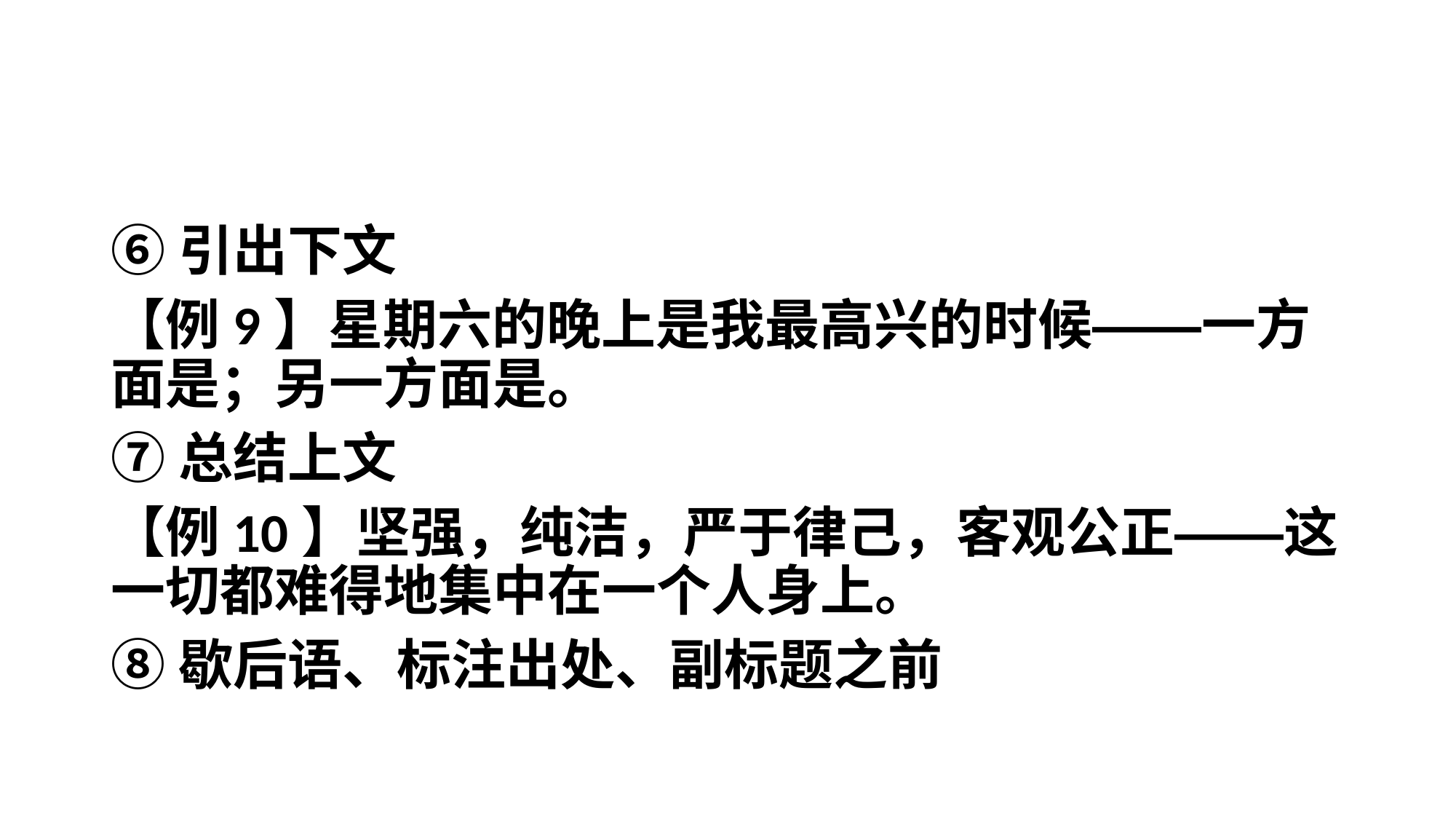

⑥引出下文
【例9】星期六的晚上是我最高兴的时候——一方面是；另一方面是。
⑦总结上文
【例10】坚强，纯洁，严于律己，客观公正——这一切都难得地集中在一个人身上。
⑧歇后语、标注出处、副标题之前